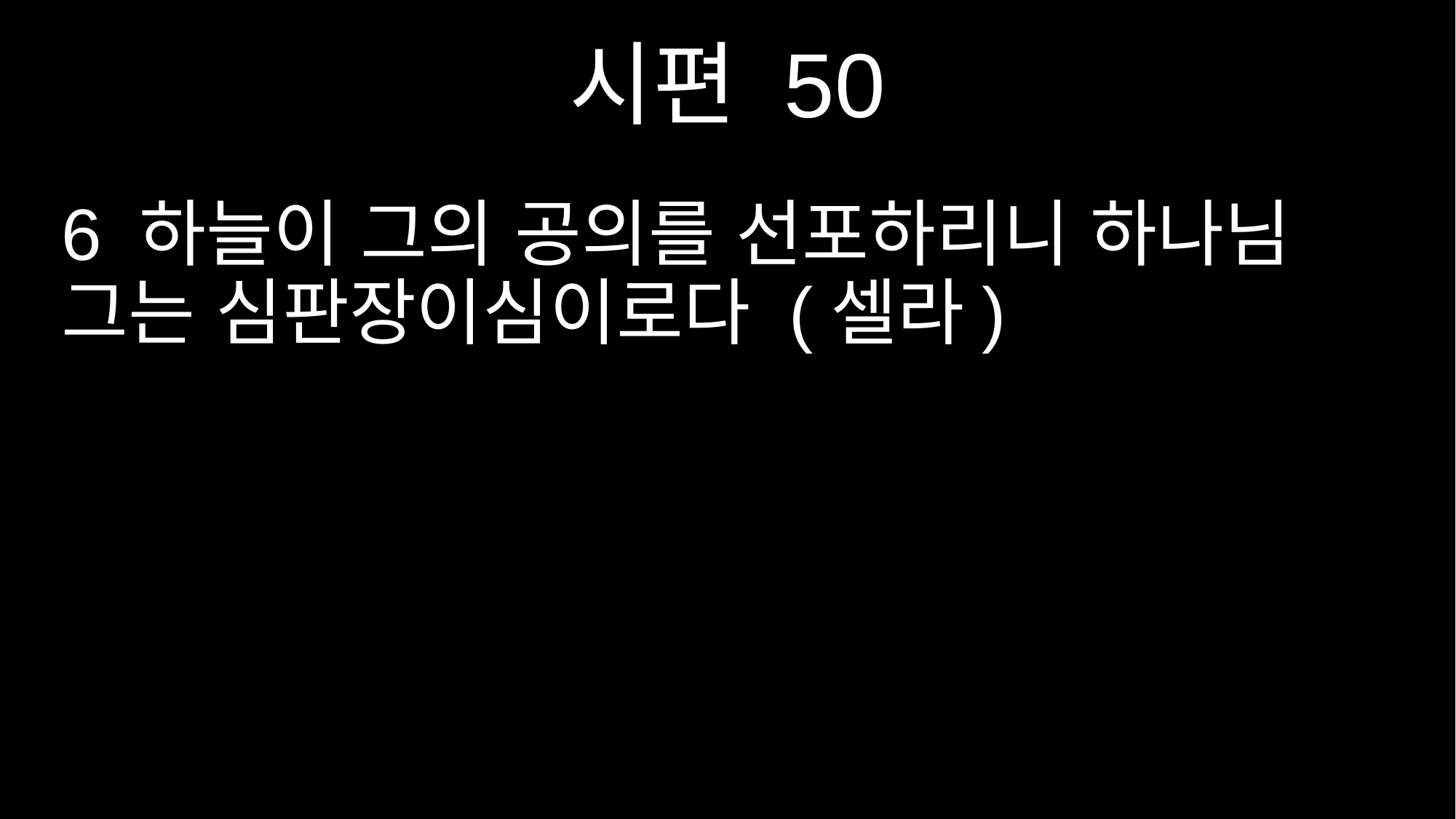

시편 50
6 하늘이 그의 공의를 선포하리니 하나님 그는 심판장이심이로다 (셀라)